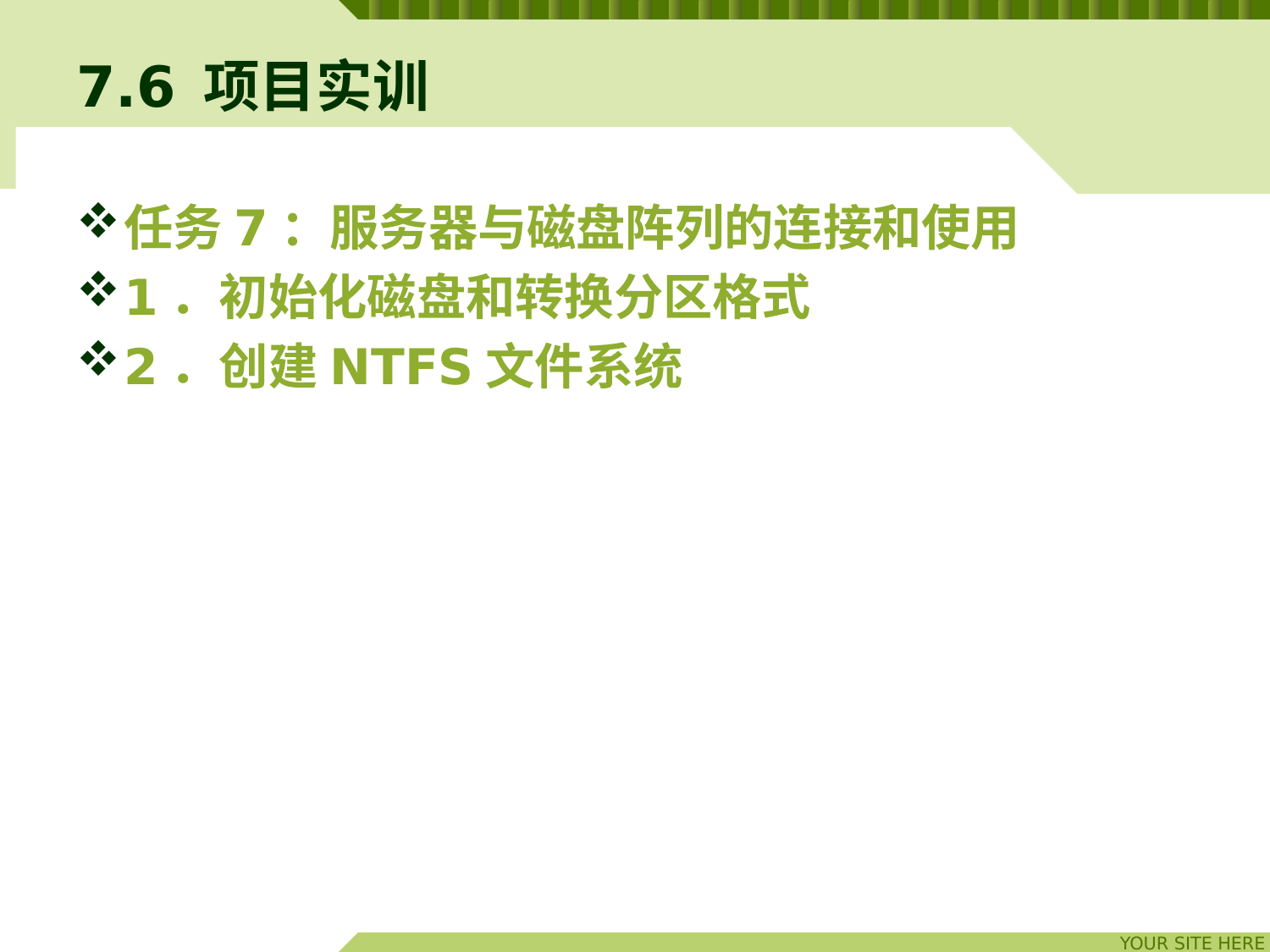

# 7.6	项目实训
任务7：服务器与磁盘阵列的连接和使用
1．初始化磁盘和转换分区格式
2．创建NTFS文件系统